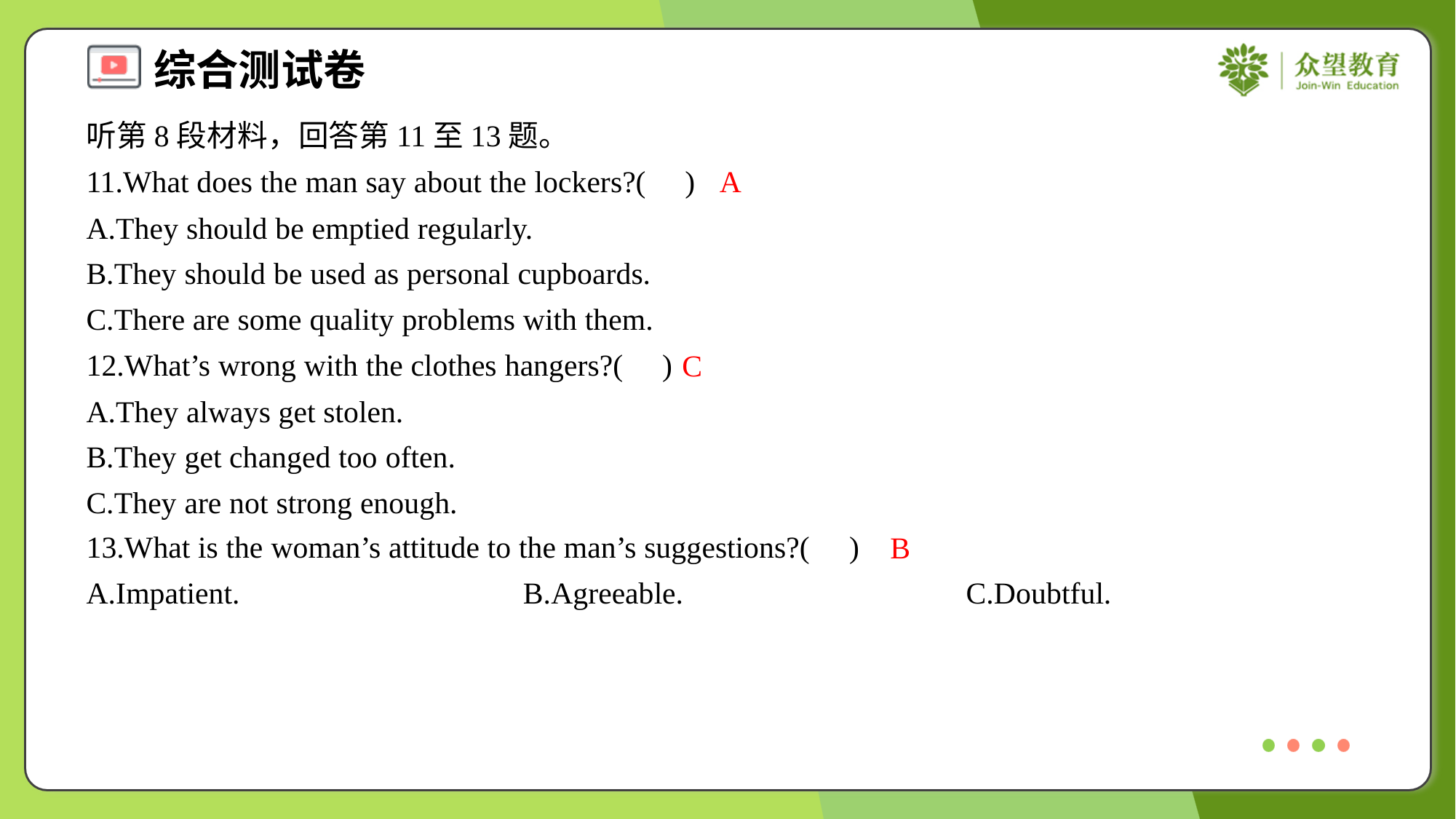

听第8段材料，回答第11至13题。
11.What does the man say about the lockers?(     )
A
A.They should be emptied regularly.
B.They should be used as personal cupboards.
C.There are some quality problems with them.
12.What’s wrong with the clothes hangers?(     )
C
A.They always get stolen.
B.They get changed too often.
C.They are not strong enough.
13.What is the woman’s attitude to the man’s suggestions?(     )
B
A.Impatient.	B.Agreeable.	C.Doubtful.